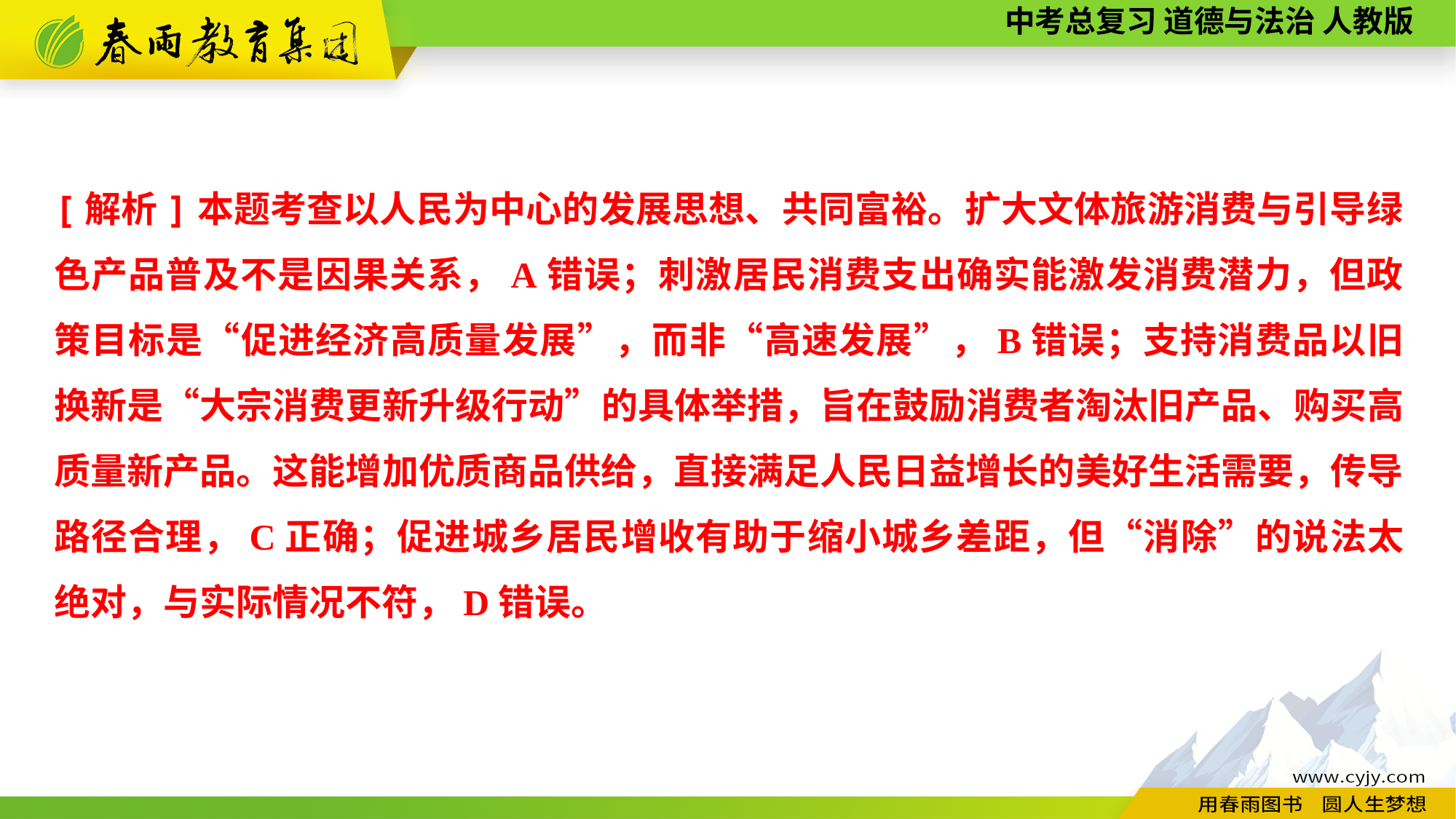

[解析]本题考查以人民为中心的发展思想、共同富裕。扩大文体旅游消费与引导绿色产品普及不是因果关系，A错误；刺激居民消费支出确实能激发消费潜力，但政策目标是“促进经济高质量发展”，而非“高速发展”，B错误；支持消费品以旧换新是“大宗消费更新升级行动”的具体举措，旨在鼓励消费者淘汰旧产品、购买高质量新产品。这能增加优质商品供给，直接满足人民日益增长的美好生活需要，传导路径合理，C正确；促进城乡居民增收有助于缩小城乡差距，但“消除”的说法太绝对，与实际情况不符，D错误。